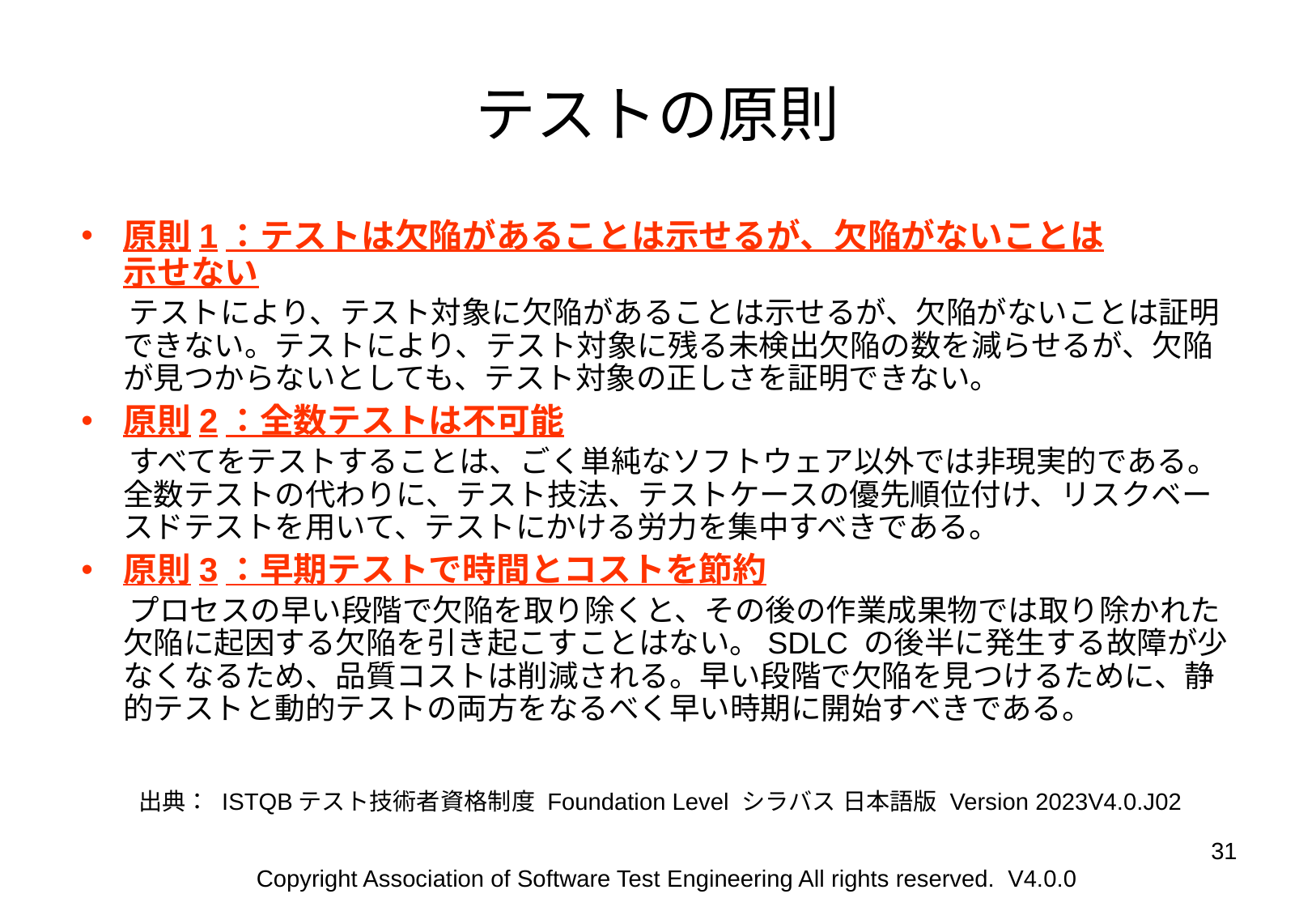

# テストの原則
原則1：テストは欠陥があることは示せるが、欠陥がないことは
示せない
      テストにより、テスト対象に欠陥があることは示せるが、欠陥がないことは証明できない。テストにより、テスト対象に残る未検出欠陥の数を減らせるが、欠陥が見つからないとしても、テスト対象の正しさを証明できない。
原則2：全数テストは不可能
      すべてをテストすることは、ごく単純なソフトウェア以外では非現実的である。全数テストの代わりに、テスト技法、テストケースの優先順位付け、リスクベースドテストを用いて、テストにかける労力を集中すべきである。
原則3：早期テストで時間とコストを節約
      プロセスの早い段階で欠陥を取り除くと、その後の作業成果物では取り除かれた欠陥に起因する欠陥を引き起こすことはない。SDLC の後半に発生する故障が少なくなるため、品質コストは削減される。早い段階で欠陥を見つけるために、静的テストと動的テストの両方をなるべく早い時期に開始すべきである。
出典： ISTQBテスト技術者資格制度 Foundation Level シラバス 日本語版 Version 2023V4.0.J02
31
Copyright Association of Software Test Engineering All rights reserved.  V4.0.0